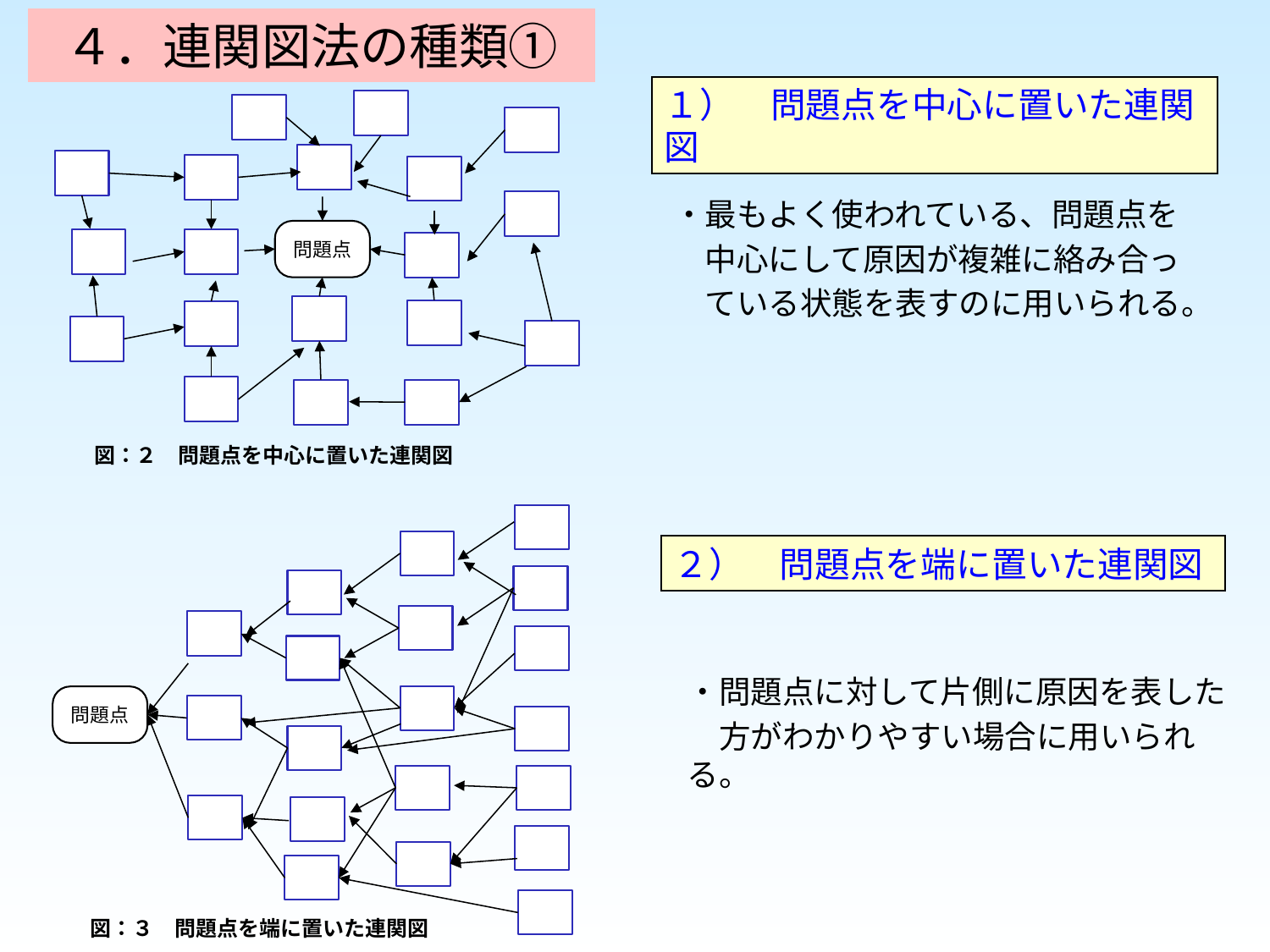

４．連関図法の種類①
１）　問題点を中心に置いた連関図

問題点

図：２　問題点を中心に置いた連関図
・最もよく使われている、問題点を
　中心にして原因が複雑に絡み合っ
　ている状態を表すのに用いられる。

問題点

図：３　問題点を端に置いた連関図
２）　問題点を端に置いた連関図
・問題点に対して片側に原因を表した
　方がわかりやすい場合に用いられる。